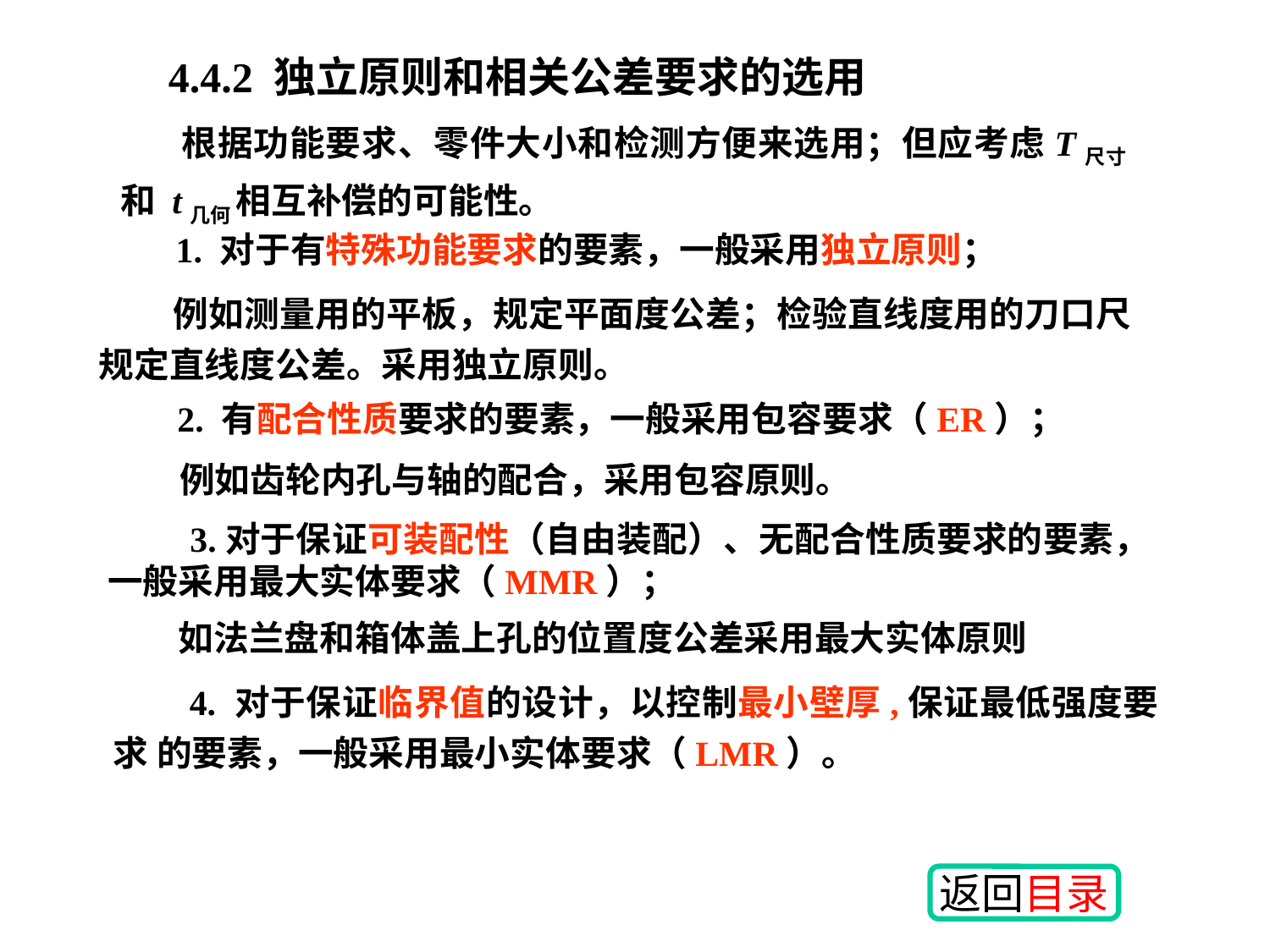

3
 4.4.2 独立原则和相关公差要求的选用
      根据功能要求、零件大小和检测方便来选用；但应考虑T尺寸  和 t几何 相互补偿的可能性。
1. 对于有特殊功能要求的要素，一般采用独立原则；
        例如测量用的平板，规定平面度公差；检验直线度用的刀口尺规定直线度公差。采用独立原则。
2. 有配合性质要求的要素，一般采用包容要求（ER）；
例如齿轮内孔与轴的配合，采用包容原则。
         3.对于保证可装配性（自由装配）、无配合性质要求的要素，一般采用最大实体要求（MMR）；
 如法兰盘和箱体盖上孔的位置度公差采用最大实体原则
        4. 对于保证临界值的设计，以控制最小壁厚,保证最低强度要求 的要素，一般采用最小实体要求（LMR）。
返回目录